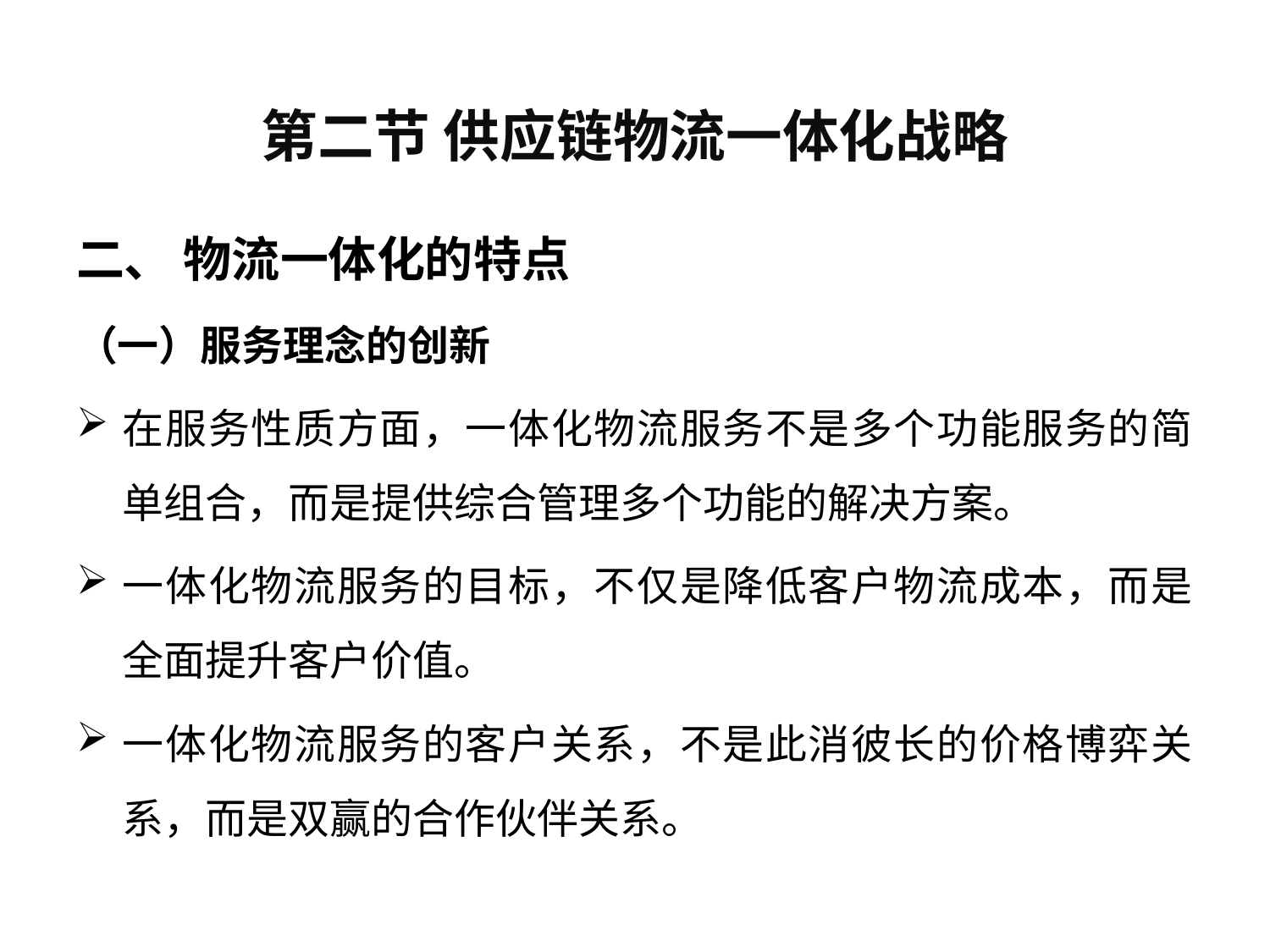

# 第二节 供应链物流一体化战略
二、 物流一体化的特点
（一）服务理念的创新
在服务性质方面，一体化物流服务不是多个功能服务的简单组合，而是提供综合管理多个功能的解决方案。
一体化物流服务的目标，不仅是降低客户物流成本，而是全面提升客户价值。
一体化物流服务的客户关系，不是此消彼长的价格博弈关系，而是双赢的合作伙伴关系。